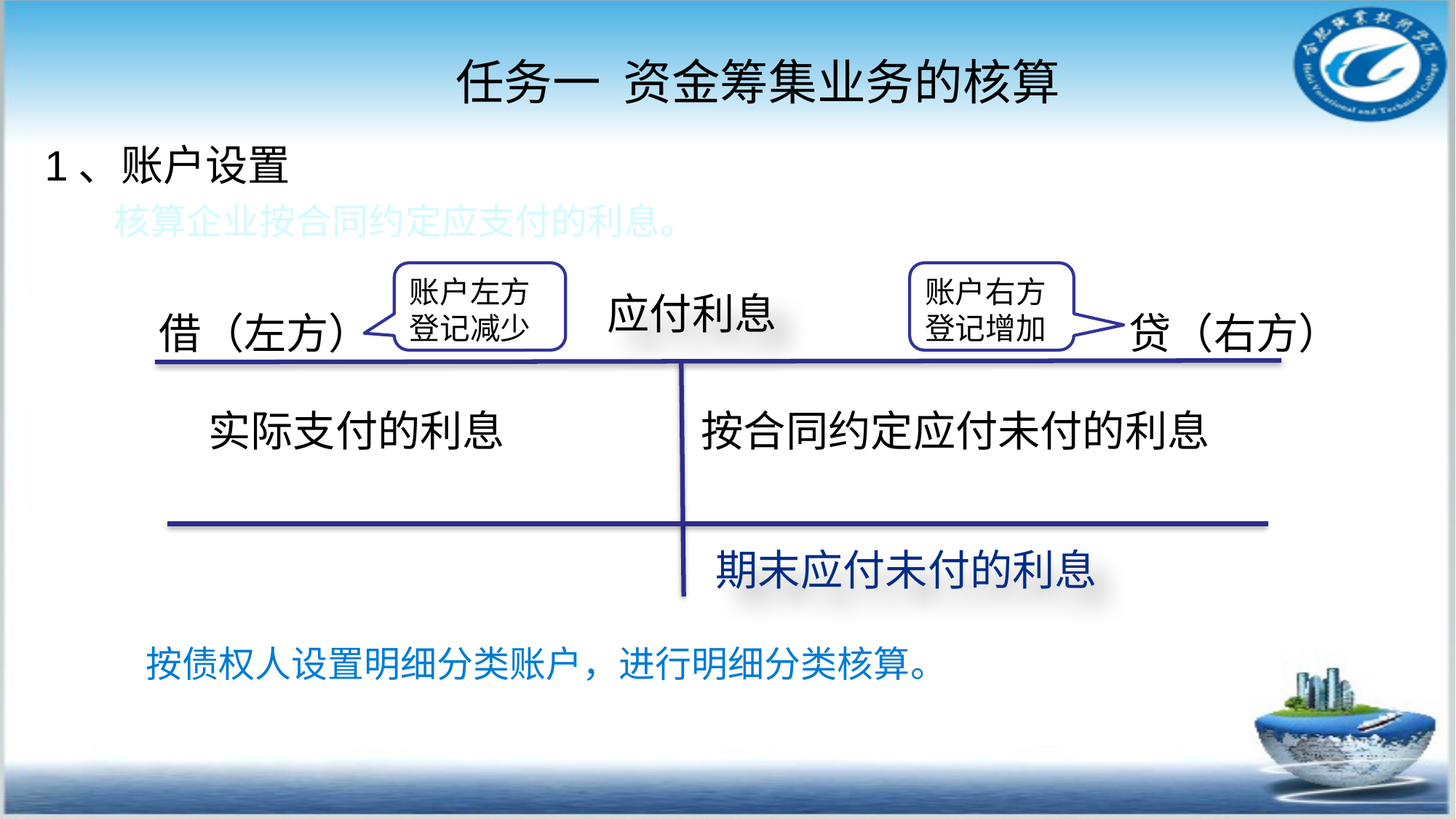

任务一  资金筹集业务的核算
#
1、账户设置
   核算企业按合同约定应支付的利息。
账户左方登记减少
账户右方登记增加
应付利息
借（左方）
贷（右方）
实际支付的利息
按合同约定应付未付的利息
期末应付未付的利息
按债权人设置明细分类账户，进行明细分类核算。